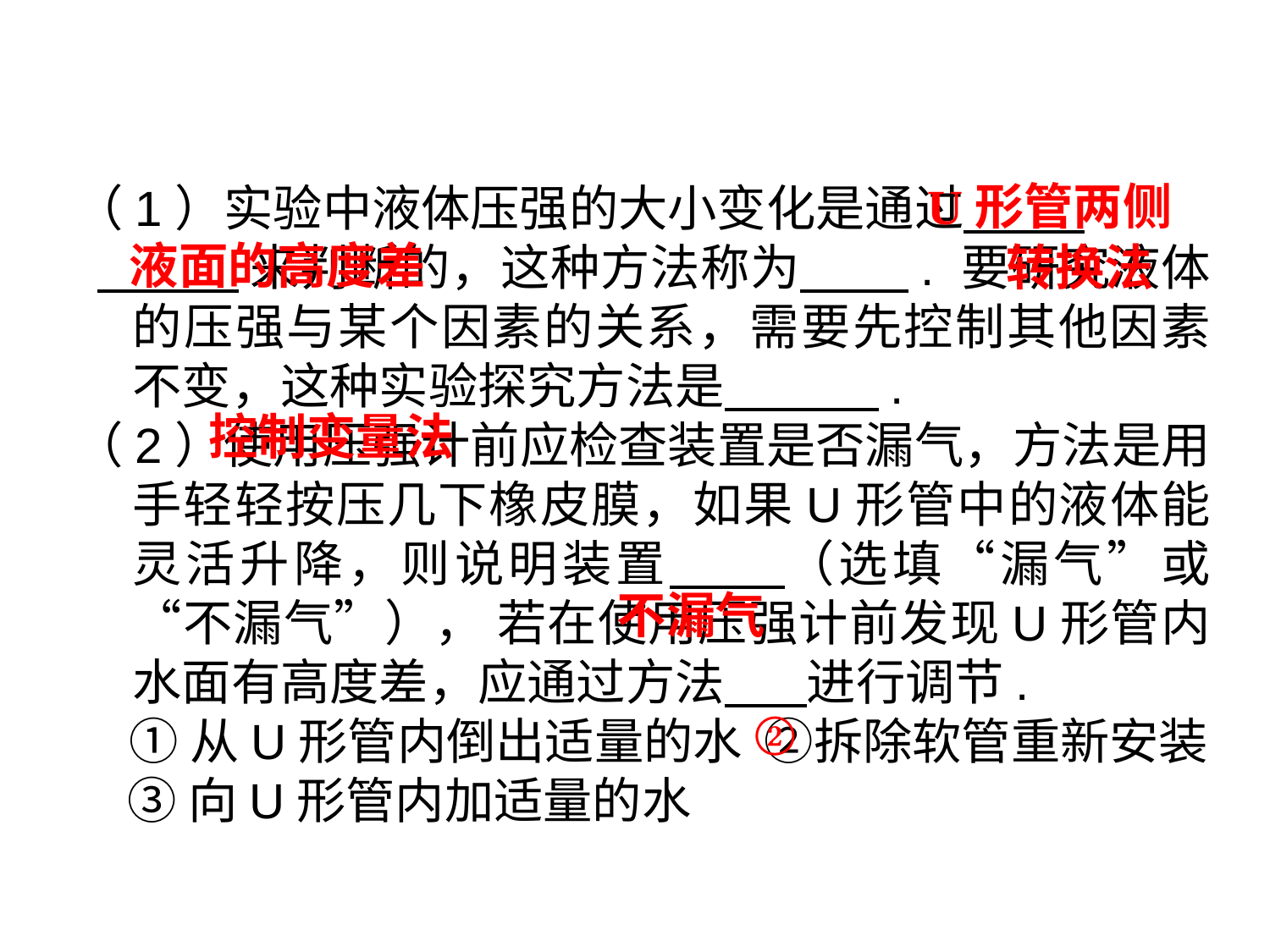

U形管两侧液面的高度差
（1）实验中液体压强的大小变化是通过           .
              来判断的，这种方法称为　     . 要研究液体的压强与某个因素的关系，需要先控制其他因素不变，这种实验探究方法是              .
（2）使用压强计前应检查装置是否漏气，方法是用手轻轻按压几下橡皮膜，如果U形管中的液体能灵活升降，则说明装置　    （选填“漏气”或“不漏气”）， 若在使用压强计前发现U形管内水面有高度差，应通过方法　   进行调节.
①从U形管内倒出适量的水  ②拆除软管重新安装
③向U形管内加适量的水
转换法
控制变量法
不漏气
②